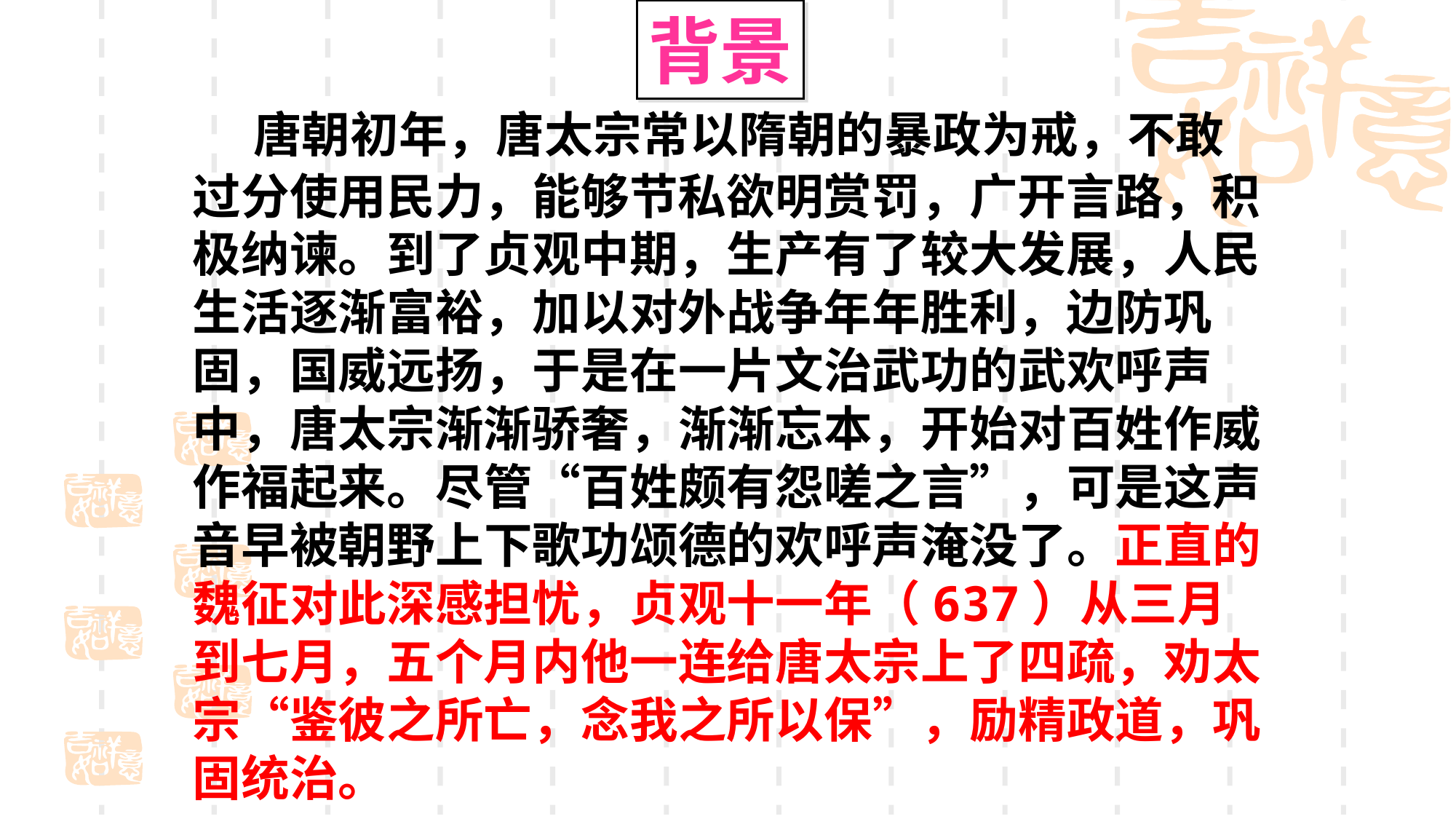

背景
   唐朝初年，唐太宗常以隋朝的暴政为戒，不敢过分使用民力，能够节私欲明赏罚，广开言路，积极纳谏。到了贞观中期，生产有了较大发展，人民生活逐渐富裕，加以对外战争年年胜利，边防巩固，国威远扬，于是在一片文治武功的武欢呼声中，唐太宗渐渐骄奢，渐渐忘本，开始对百姓作威作福起来。尽管“百姓颇有怨嗟之言”，可是这声音早被朝野上下歌功颂德的欢呼声淹没了。正直的魏征对此深感担忧，贞观十一年（637）从三月到七月，五个月内他一连给唐太宗上了四疏，劝太宗“鉴彼之所亡，念我之所以保”，励精政道，巩固统治。